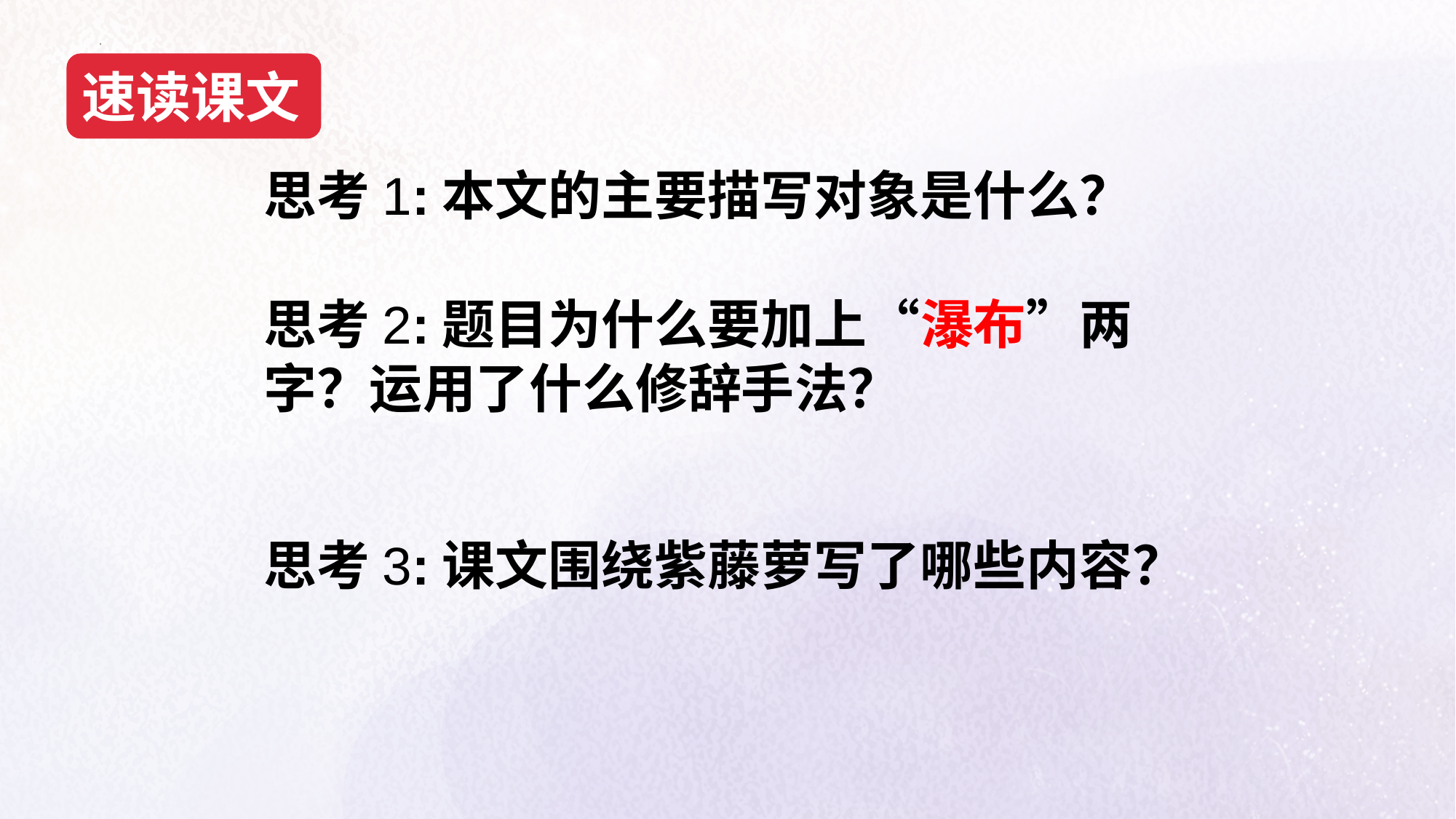

速读课文
思考1:本文的主要描写对象是什么？
思考2:题目为什么要加上“瀑布”两字？运用了什么修辞手法？
思考3:课文围绕紫藤萝写了哪些内容？